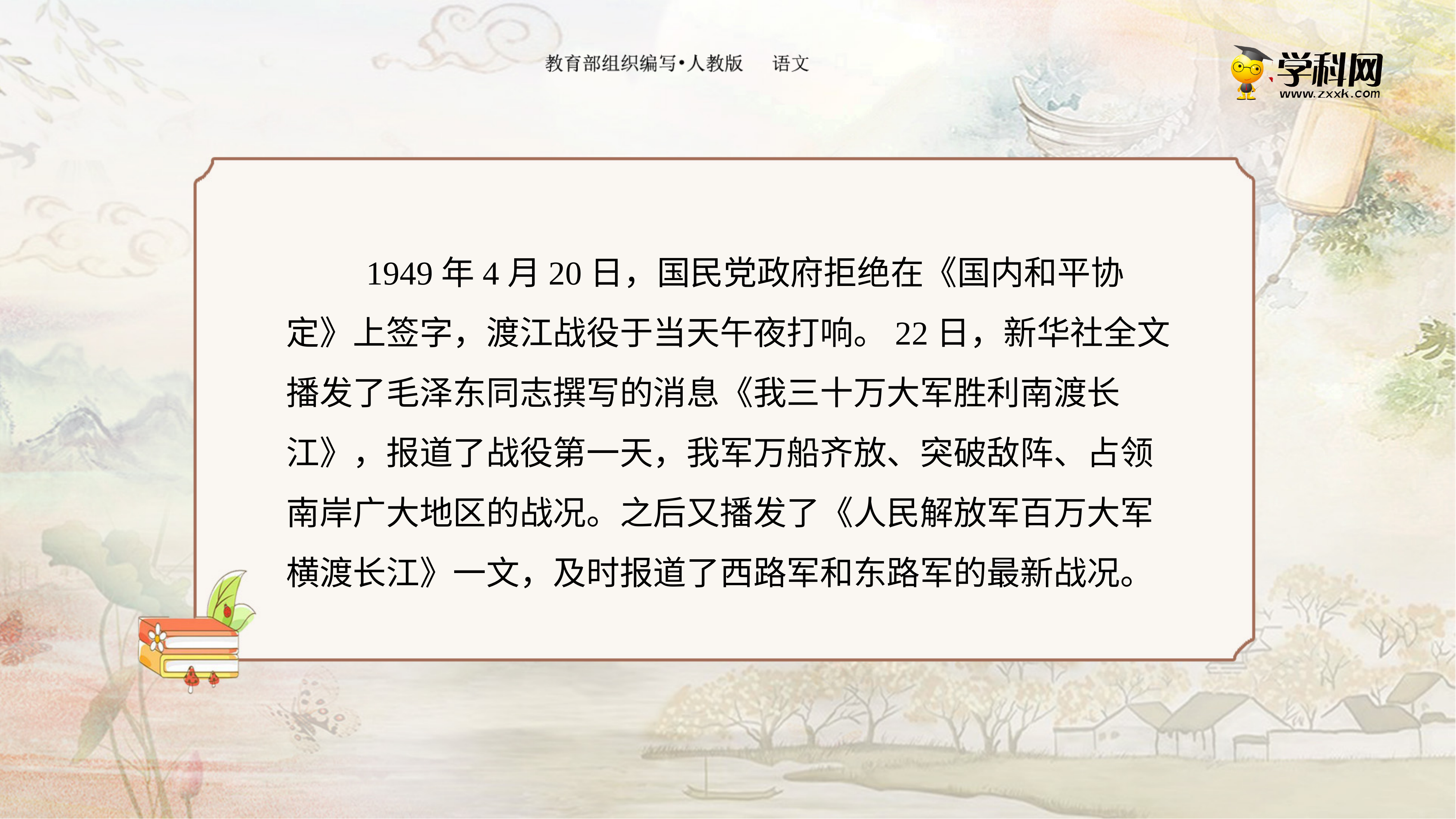

1949年4月20日，国民党政府拒绝在《国内和平协定》上签字，渡江战役于当天午夜打响。22日，新华社全文播发了毛泽东同志撰写的消息《我三十万大军胜利南渡长江》，报道了战役第一天，我军万船齐放、突破敌阵、占领南岸广大地区的战况。之后又播发了《人民解放军百万大军横渡长江》一文，及时报道了西路军和东路军的最新战况。